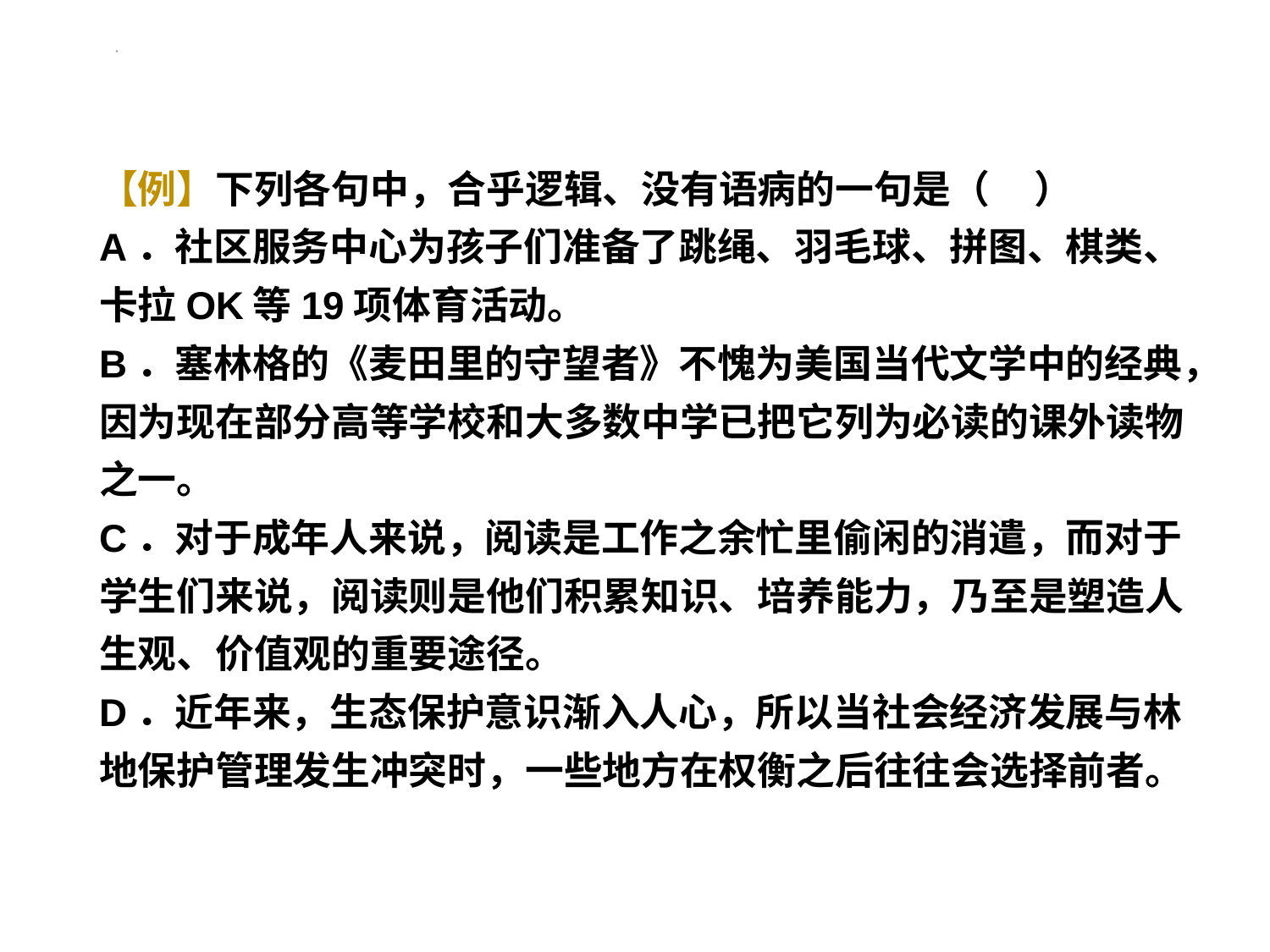

#
【例】下列各句中，合乎逻辑、没有语病的一句是（     ）
A．社区服务中心为孩子们准备了跳绳、羽毛球、拼图、棋类、卡拉OK等19项体育活动。
B．塞林格的《麦田里的守望者》不愧为美国当代文学中的经典，因为现在部分高等学校和大多数中学已把它列为必读的课外读物之一。
C．对于成年人来说，阅读是工作之余忙里偷闲的消遣，而对于学生们来说，阅读则是他们积累知识、培养能力，乃至是塑造人生观、价值观的重要途径。
D．近年来，生态保护意识渐入人心，所以当社会经济发展与林地保护管理发生冲突时，一些地方在权衡之后往往会选择前者。